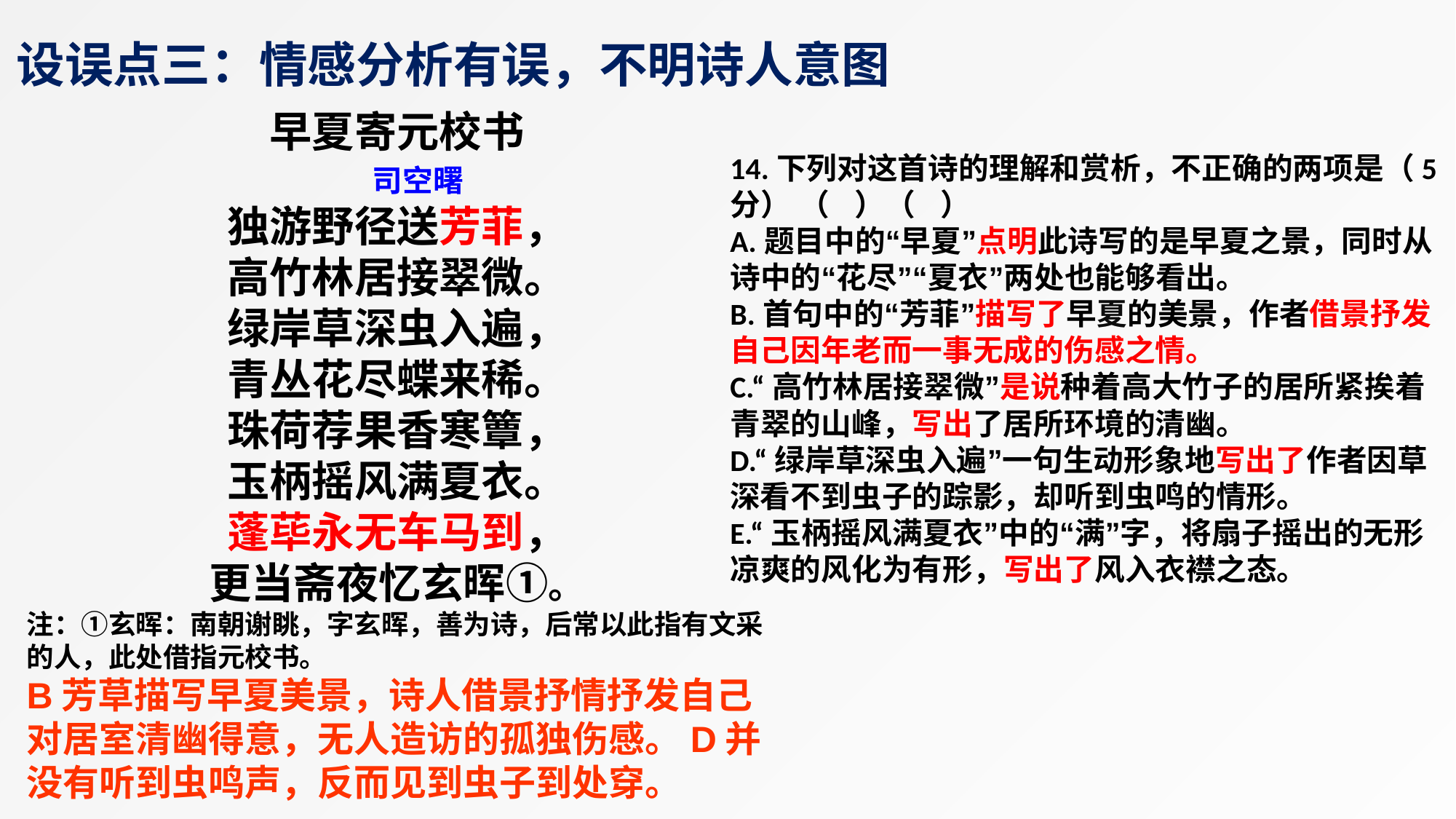

设误点三：情感分析有误，不明诗人意图
早夏寄元校书
    司空曙
独游野径送芳菲，
高竹林居接翠微。
绿岸草深虫入遍，
青丛花尽蝶来稀。
珠荷荐果香寒簟，
玉柄摇风满夏衣。
蓬荜永无车马到，
更当斋夜忆玄晖①。
注：①玄晖：南朝谢眺，字玄晖，善为诗，后常以此指有文采的人，此处借指元校书。
B芳草描写早夏美景，诗人借景抒情抒发自己对居室清幽得意，无人造访的孤独伤感。D并没有听到虫鸣声，反而见到虫子到处穿。

14.下列对这首诗的理解和赏析，不正确的两项是（5分） （   ）（   ）
A.题目中的“早夏”点明此诗写的是早夏之景，同时从诗中的“花尽”“夏衣”两处也能够看出。
B.首句中的“芳菲”描写了早夏的美景，作者借景抒发自己因年老而一事无成的伤感之情。
C.“高竹林居接翠微”是说种着高大竹子的居所紧挨着青翠的山峰，写出了居所环境的清幽。
D.“绿岸草深虫入遍”一句生动形象地写出了作者因草深看不到虫子的踪影，却听到虫鸣的情形。
E.“玉柄摇风满夏衣”中的“满”字，将扇子摇出的无形凉爽的风化为有形，写出了风入衣襟之态。